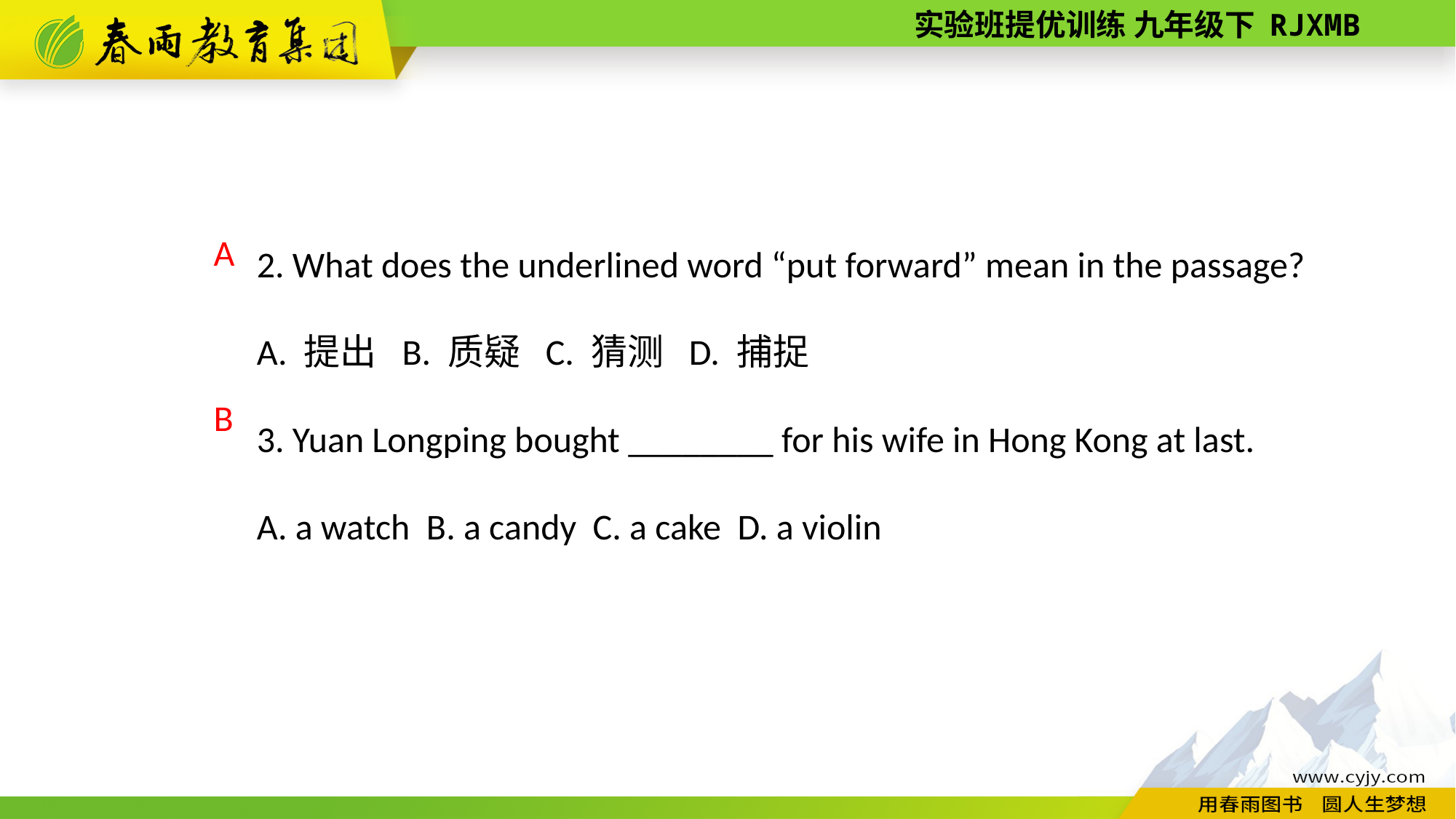

2. What does the underlined word “put forward” mean in the passage?
A. 提出  B. 质疑  C. 猜测  D. 捕捉
3. Yuan Longping bought ________ for his wife in Hong Kong at last.
A. a watch  B. a candy  C. a cake  D. a violin
A
B